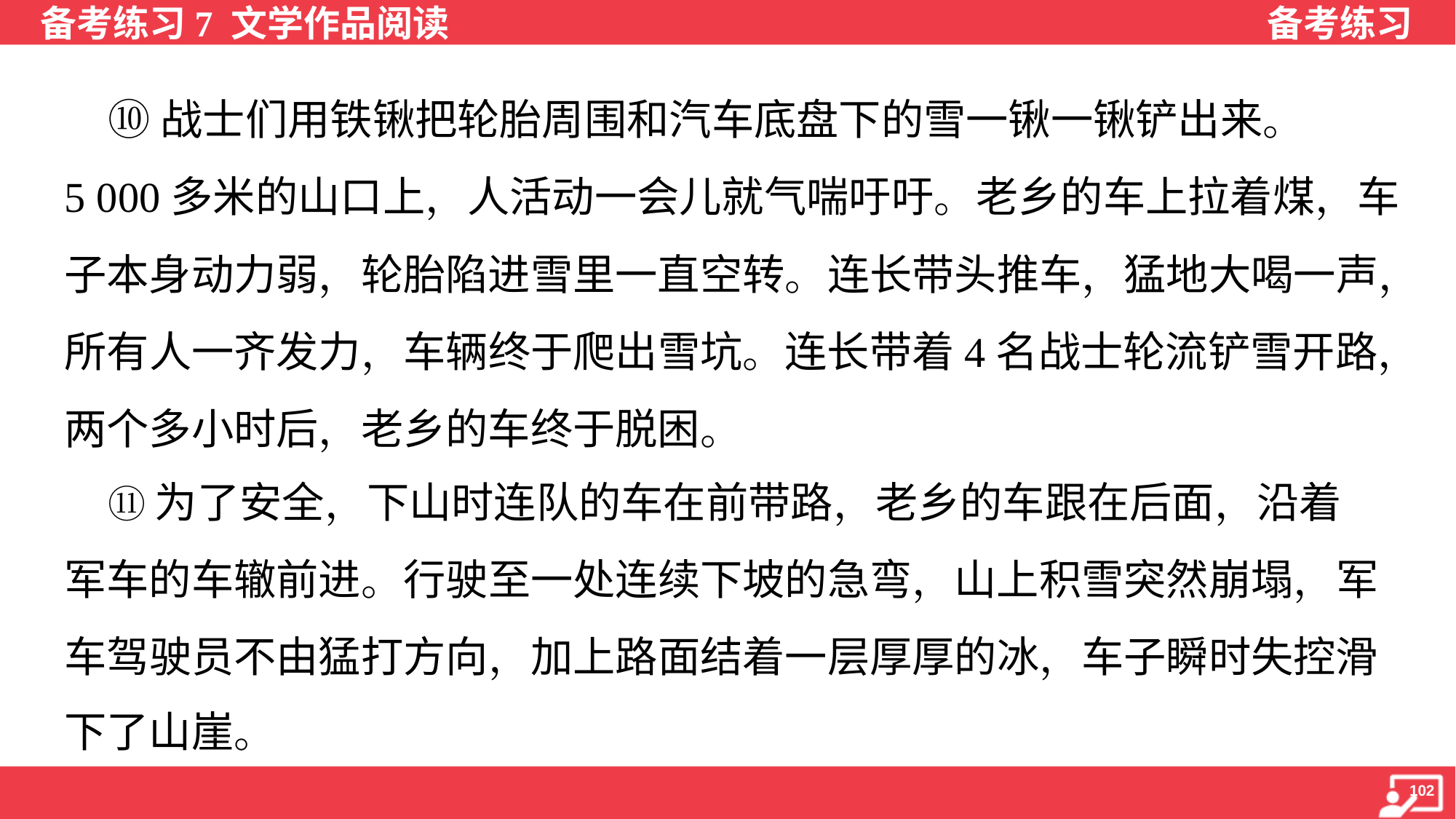

⑩战士们用铁锹把轮胎周围和汽车底盘下的雪一锹一锹铲出来。
5 000多米的山口上，人活动一会儿就气喘吁吁。老乡的车上拉着煤，车
子本身动力弱，轮胎陷进雪里一直空转。连长带头推车，猛地大喝一声，
所有人一齐发力，车辆终于爬出雪坑。连长带着4名战士轮流铲雪开路，
两个多小时后，老乡的车终于脱困。
    ⑪为了安全，下山时连队的车在前带路，老乡的车跟在后面，沿着
军车的车辙前进。行驶至一处连续下坡的急弯，山上积雪突然崩塌，军
车驾驶员不由猛打方向，加上路面结着一层厚厚的冰，车子瞬时失控滑
下了山崖。